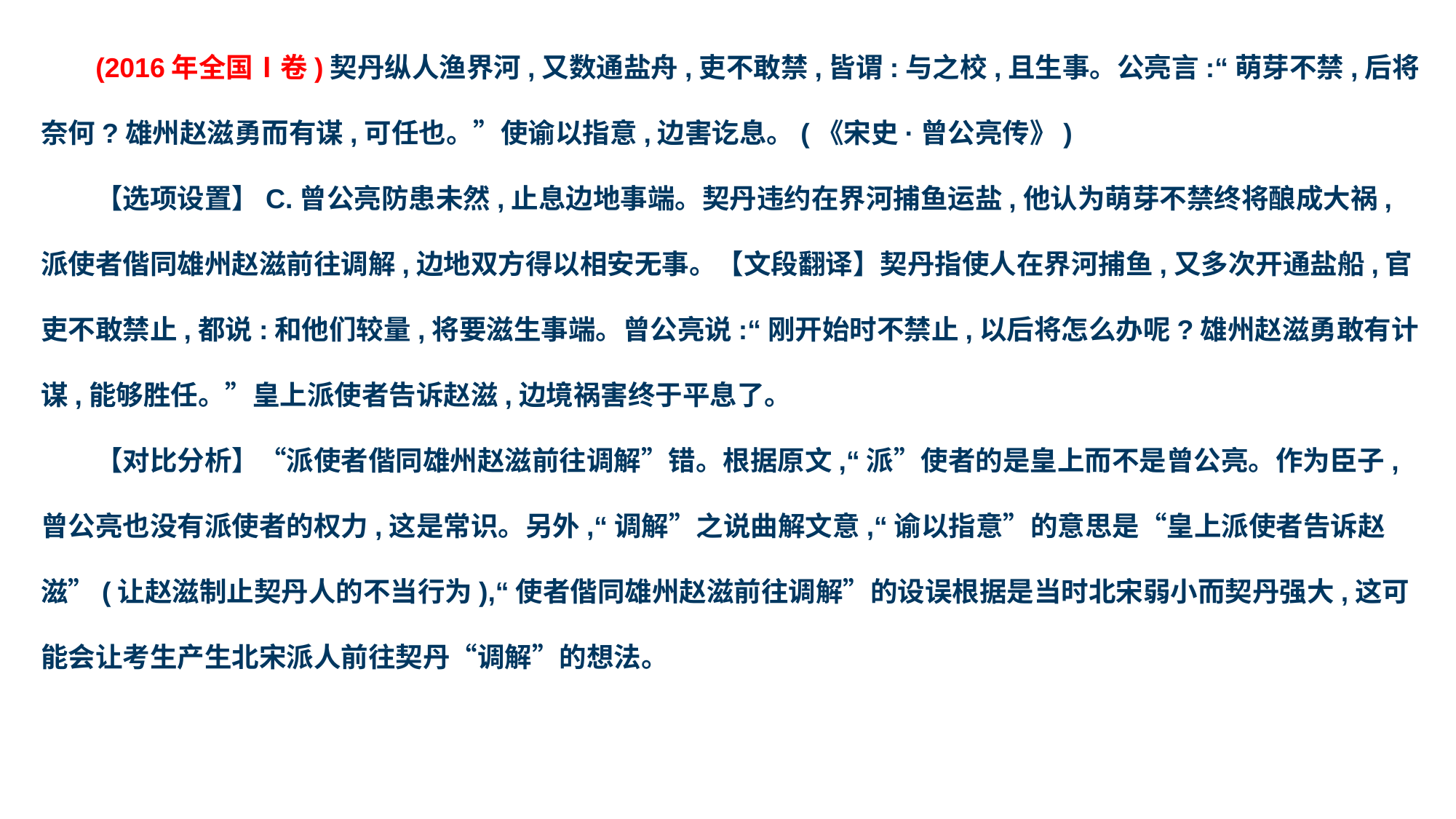

(2016年全国Ⅰ卷)契丹纵人渔界河,又数通盐舟,吏不敢禁,皆谓:与之校,且生事。公亮言:“萌芽不禁,后将奈何?雄州赵滋勇而有谋,可任也。”使谕以指意,边害讫息。(《宋史·曾公亮传》)
【选项设置】C.曾公亮防患未然,止息边地事端。契丹违约在界河捕鱼运盐,他认为萌芽不禁终将酿成大祸,派使者偕同雄州赵滋前往调解,边地双方得以相安无事。【文段翻译】契丹指使人在界河捕鱼,又多次开通盐船,官吏不敢禁止,都说:和他们较量,将要滋生事端。曾公亮说:“刚开始时不禁止,以后将怎么办呢?雄州赵滋勇敢有计谋,能够胜任。”皇上派使者告诉赵滋,边境祸害终于平息了。
【对比分析】“派使者偕同雄州赵滋前往调解”错。根据原文,“派”使者的是皇上而不是曾公亮。作为臣子,曾公亮也没有派使者的权力,这是常识。另外,“调解”之说曲解文意,“谕以指意”的意思是“皇上派使者告诉赵滋”(让赵滋制止契丹人的不当行为),“使者偕同雄州赵滋前往调解”的设误根据是当时北宋弱小而契丹强大,这可能会让考生产生北宋派人前往契丹“调解”的想法。

22